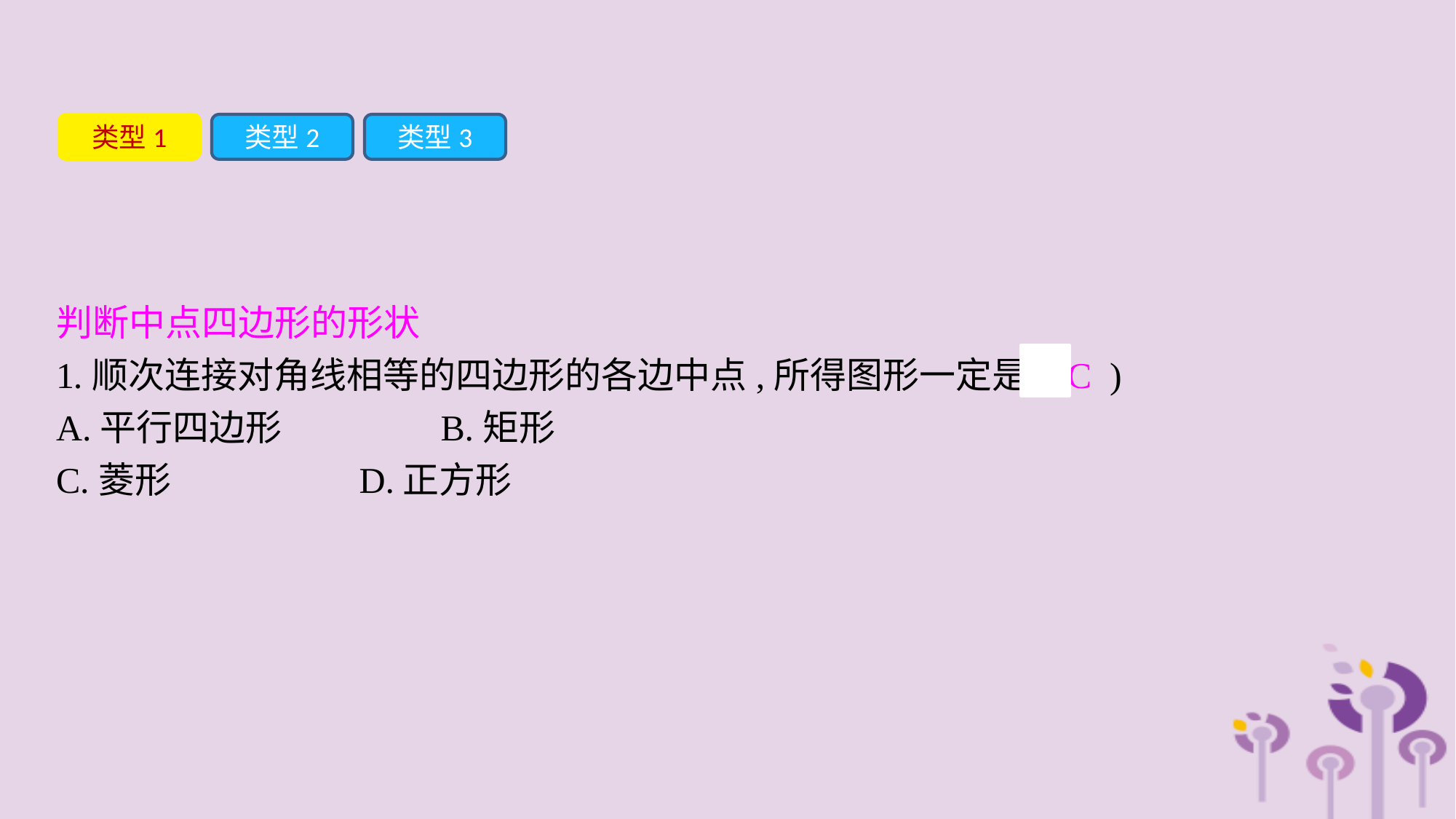

类型1
类型2
类型3
判断中点四边形的形状
1.顺次连接对角线相等的四边形的各边中点,所得图形一定是(  C  )
A.平行四边形		B.矩形
C.菱形			D.正方形